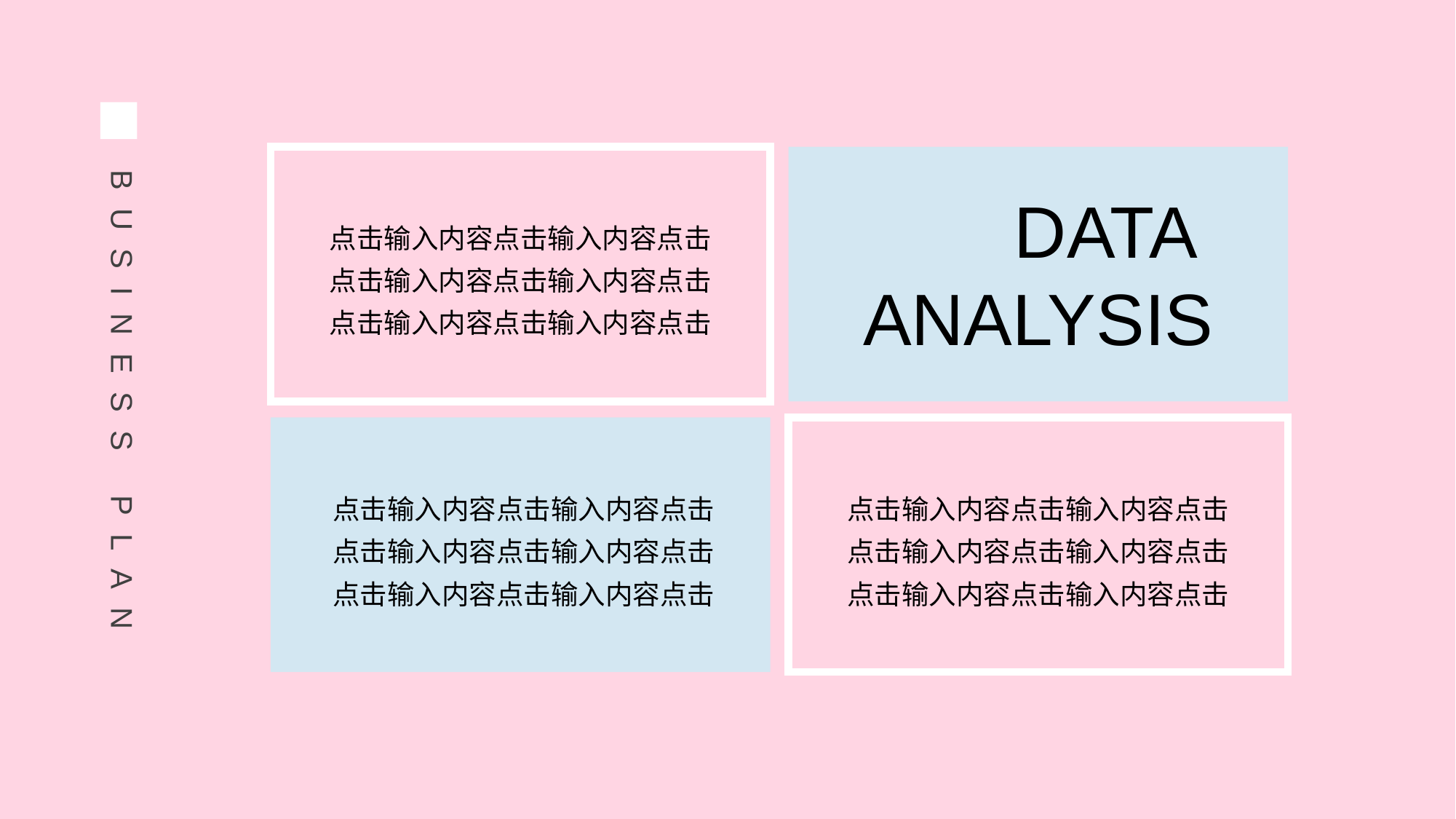

BUSINESS PLAN

DATA
ANALYSIS

点击输入内容点击输入内容点击
点击输入内容点击输入内容点击
点击输入内容点击输入内容点击

点击输入内容点击输入内容点击
点击输入内容点击输入内容点击
点击输入内容点击输入内容点击

点击输入内容点击输入内容点击
点击输入内容点击输入内容点击
点击输入内容点击输入内容点击